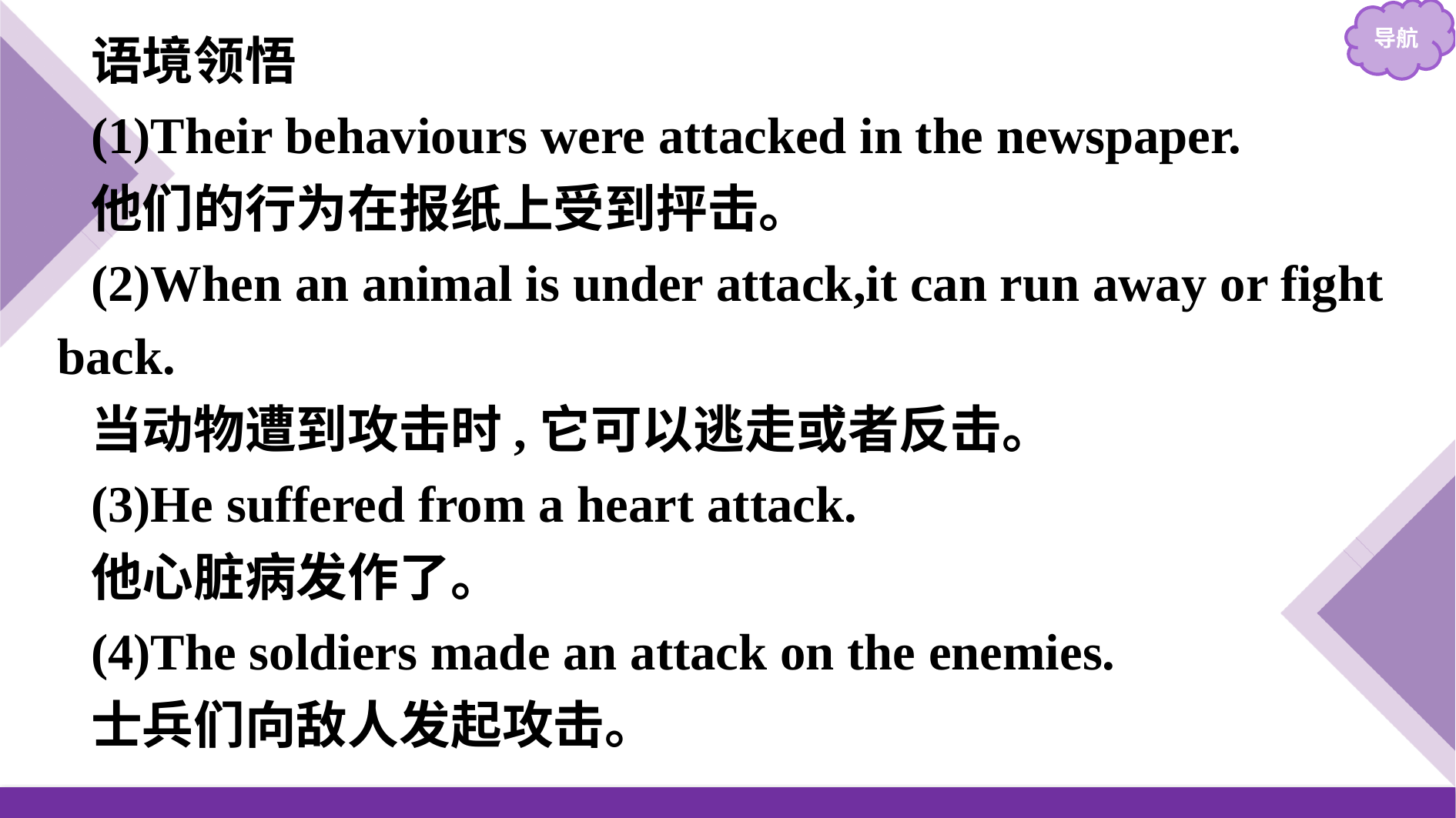

语境领悟
(1)Their behaviours were attacked in the newspaper.
他们的行为在报纸上受到抨击。
(2)When an animal is under attack,it can run away or fight back.
当动物遭到攻击时,它可以逃走或者反击。
(3)He suffered from a heart attack.
他心脏病发作了。
(4)The soldiers made an attack on the enemies.
士兵们向敌人发起攻击。